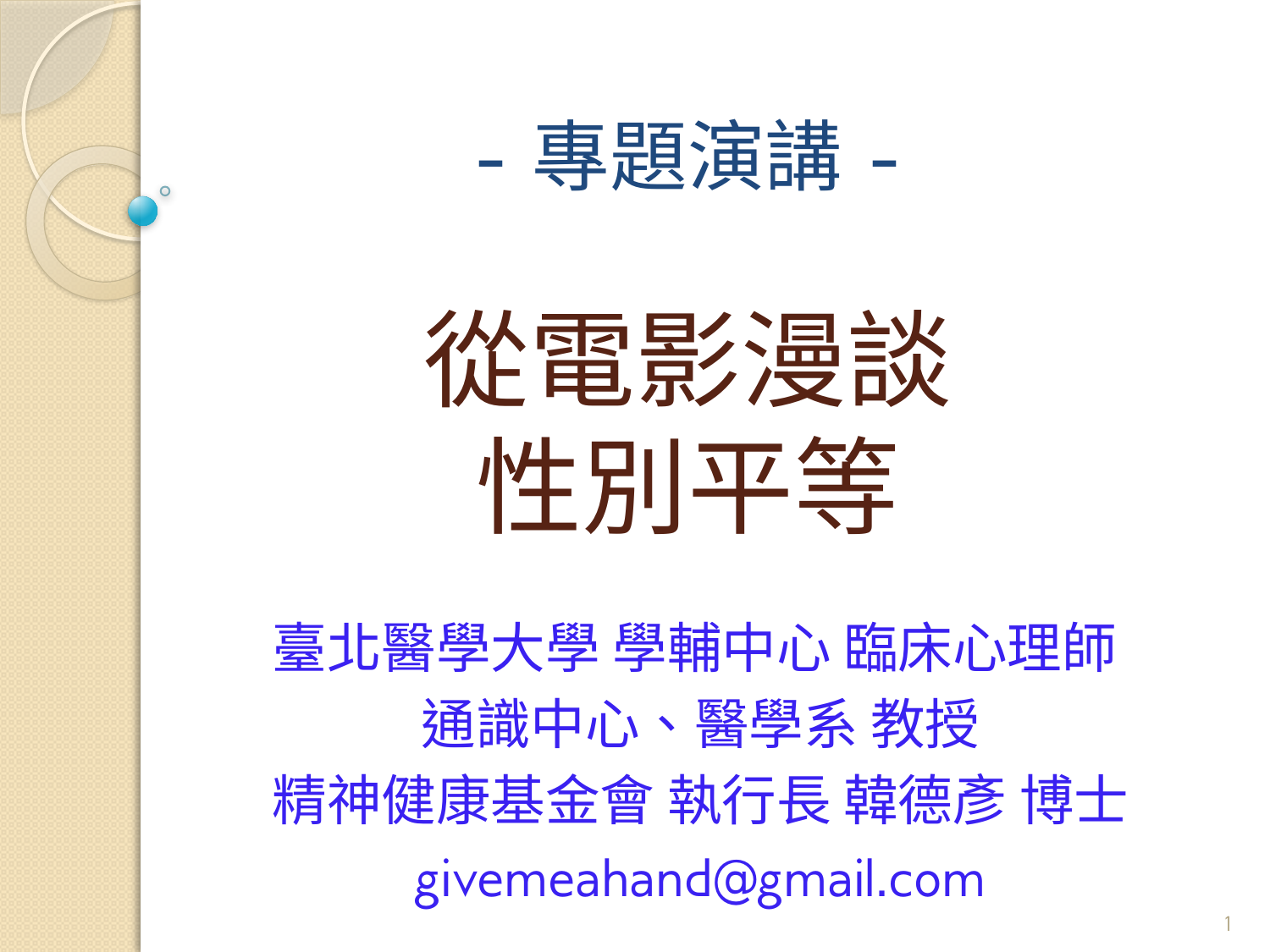

# -專題演講- 從電影漫談 性別平等
臺北醫學大學 學輔中心 臨床心理師
通識中心、醫學系 教授
精神健康基金會 執行長 韓德彥 博士
givemeahand@gmail.com
1